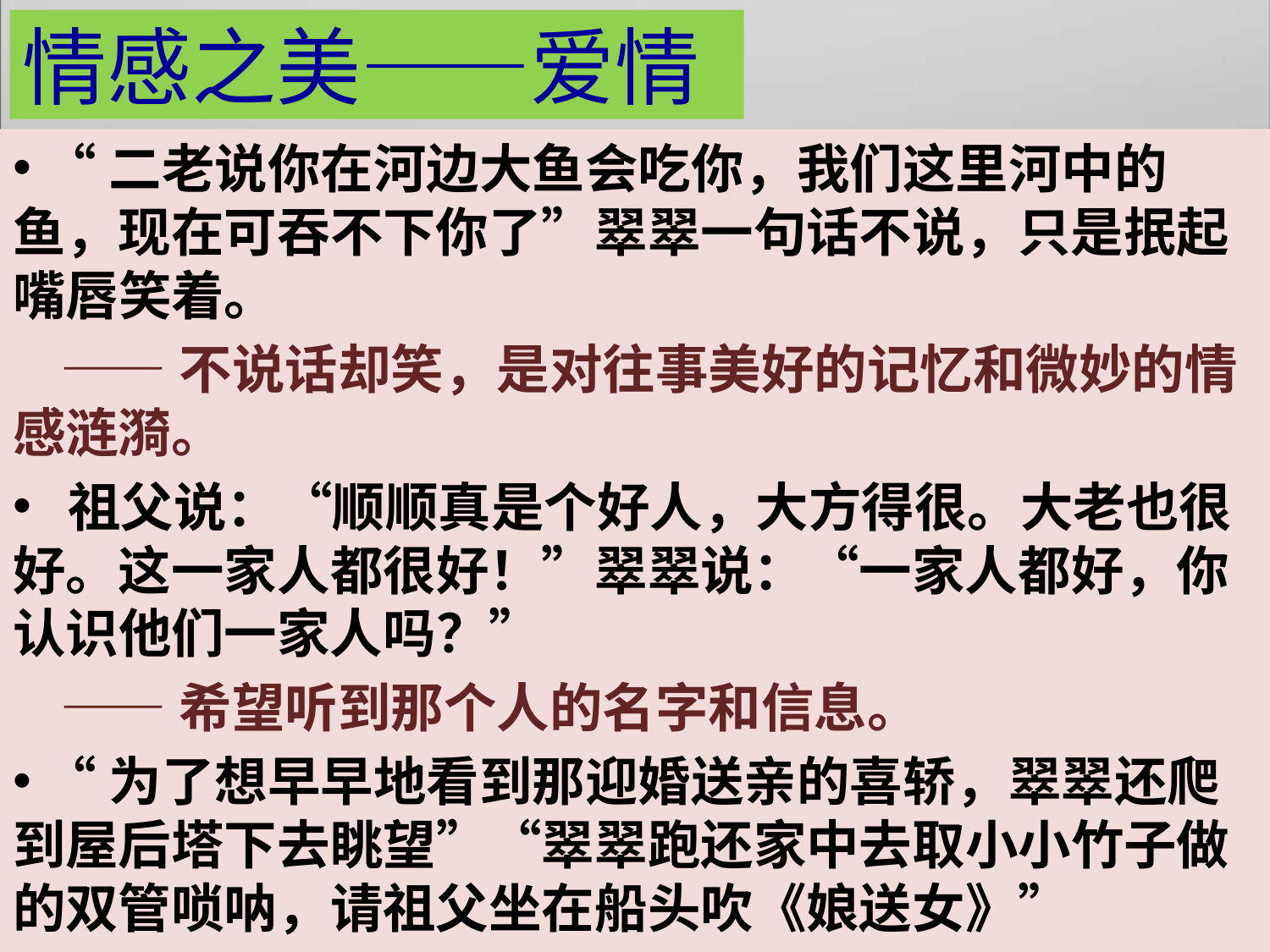

情感之美——爱情
 “二老说你在河边大鱼会吃你，我们这里河中的鱼，现在可吞不下你了”翠翠一句话不说，只是抿起嘴唇笑着。
    ——不说话却笑，是对往事美好的记忆和微妙的情感涟漪。
  祖父说：“顺顺真是个好人，大方得很。大老也很好。这一家人都很好！”翠翠说：“一家人都好，你认识他们一家人吗？”
    ——希望听到那个人的名字和信息。
 “为了想早早地看到那迎婚送亲的喜轿，翠翠还爬到屋后塔下去眺望”“翠翠跑还家中去取小小竹子做的双管唢呐，请祖父坐在船头吹《娘送女》”